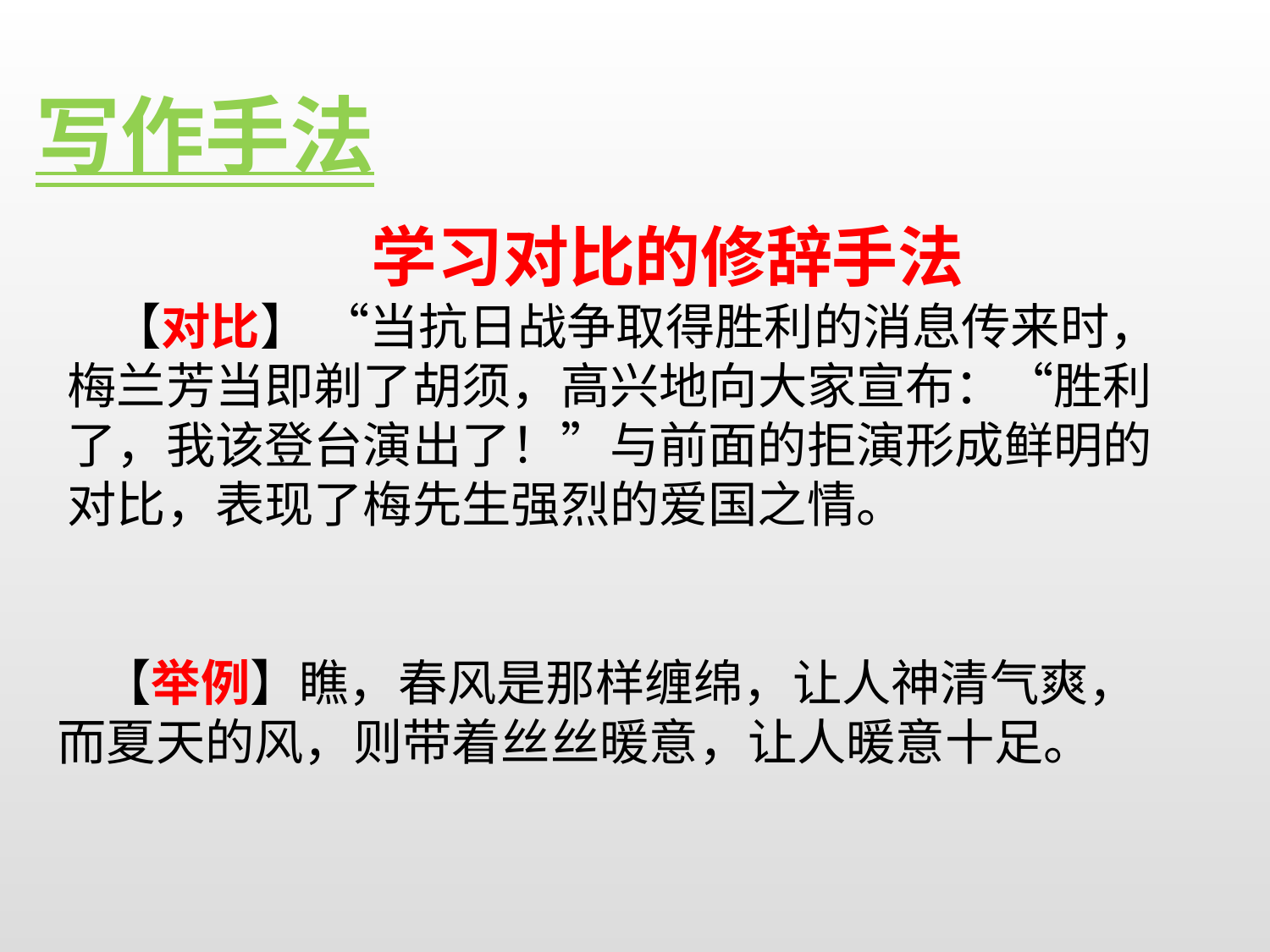

写作手法
学习对比的修辞手法
   【对比】 “当抗日战争取得胜利的消息传来时，梅兰芳当即剃了胡须，高兴地向大家宣布：“胜利了，我该登台演出了！”与前面的拒演形成鲜明的对比，表现了梅先生强烈的爱国之情。
   【举例】瞧，春风是那样缠绵，让人神清气爽，而夏天的风，则带着丝丝暖意，让人暖意十足。